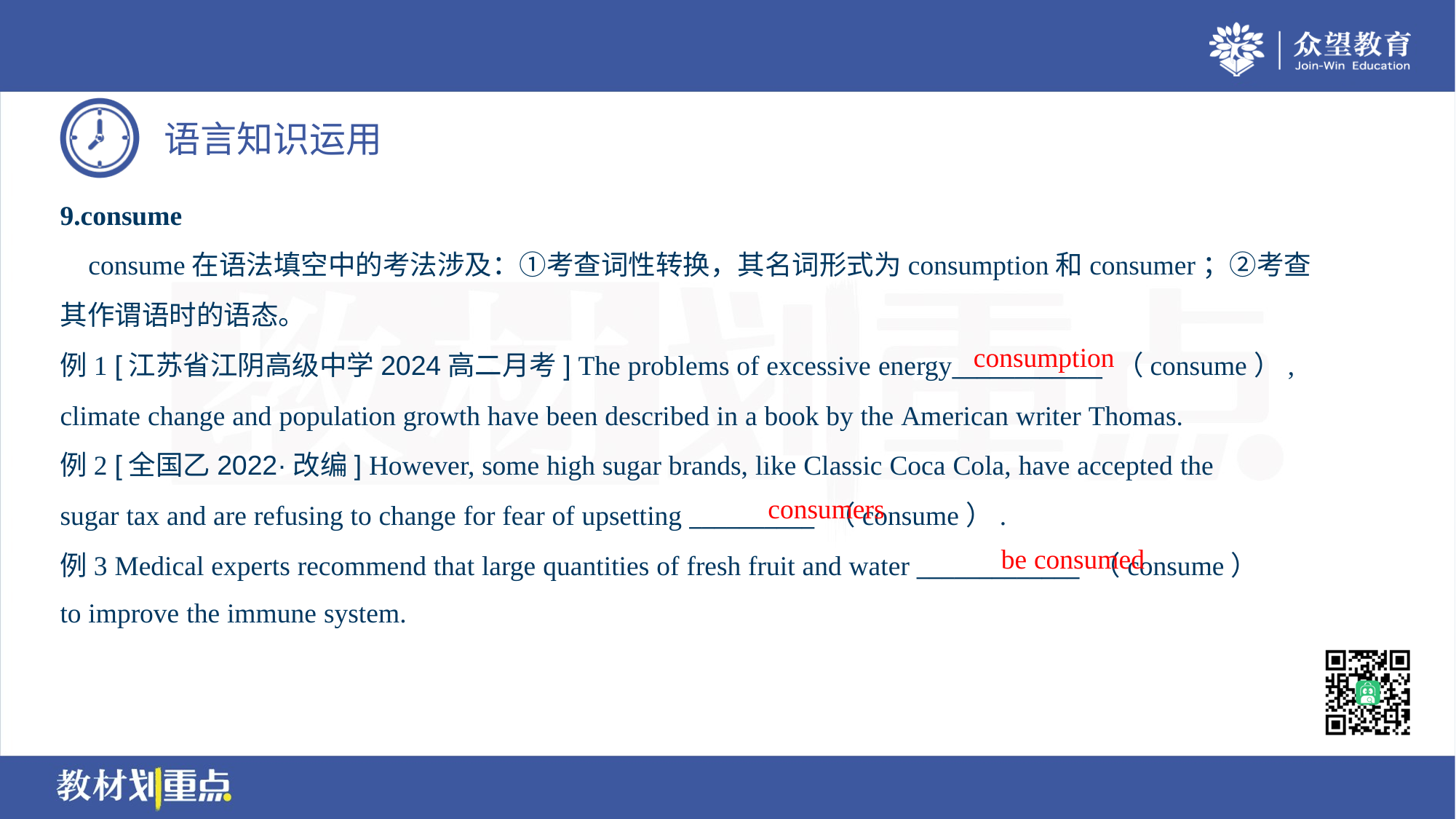

9.consume
    consume在语法填空中的考法涉及：①考查词性转换，其名词形式为consumption和consumer；②考查
其作谓语时的语态。
例1 [江苏省江阴高级中学2024高二月考] The problems of excessive energy____________ （consume）,
climate change and population growth have been described in a book by the American writer Thomas.
例2 [全国乙2022·改编] However, some high sugar brands, like Classic Coca Cola, have accepted the
sugar tax and are refusing to change for fear of upsetting __________ （consume）.
例3 Medical experts recommend that large quantities of fresh fruit and water _____________ （consume）
to improve the immune system.
consumption
consumers
be consumed